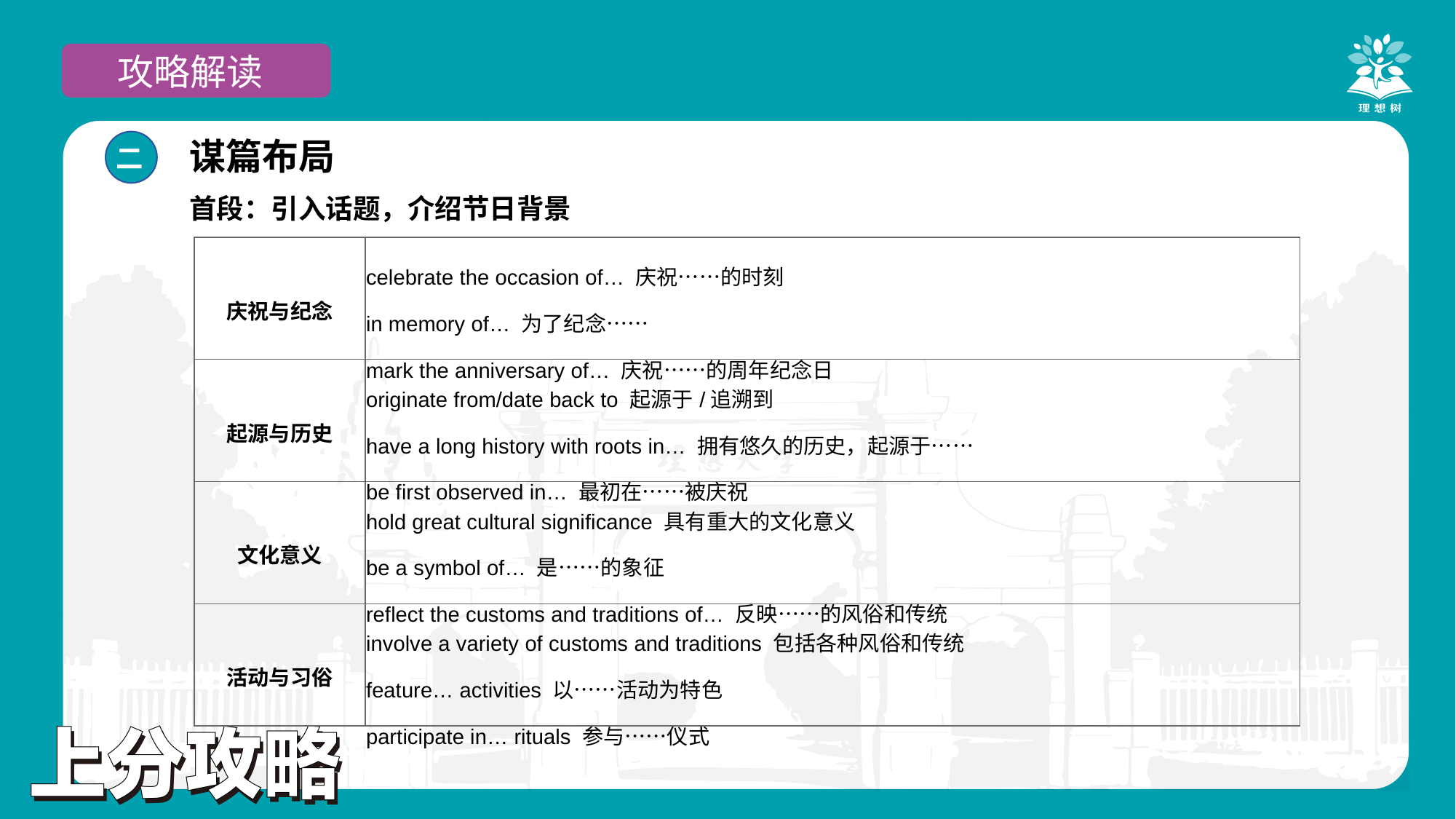

攻略解读
谋篇布局

二
首段：引入话题，介绍节日背景
| 庆祝与纪念 | celebrate the occasion of… 庆祝……的时刻 in memory of… 为了纪念…… mark the anniversary of… 庆祝……的周年纪念日 |
| --- | --- |
| 起源与历史 | originate from/date back to 起源于/追溯到 have a long history with roots in… 拥有悠久的历史，起源于…… be first observed in… 最初在……被庆祝 |
| 文化意义 | hold great cultural significance 具有重大的文化意义 be a symbol of… 是……的象征 reflect the customs and traditions of… 反映……的风俗和传统 |
| 活动与习俗 | involve a variety of customs and traditions 包括各种风俗和传统 feature… activities 以……活动为特色 participate in… rituals 参与……仪式 |